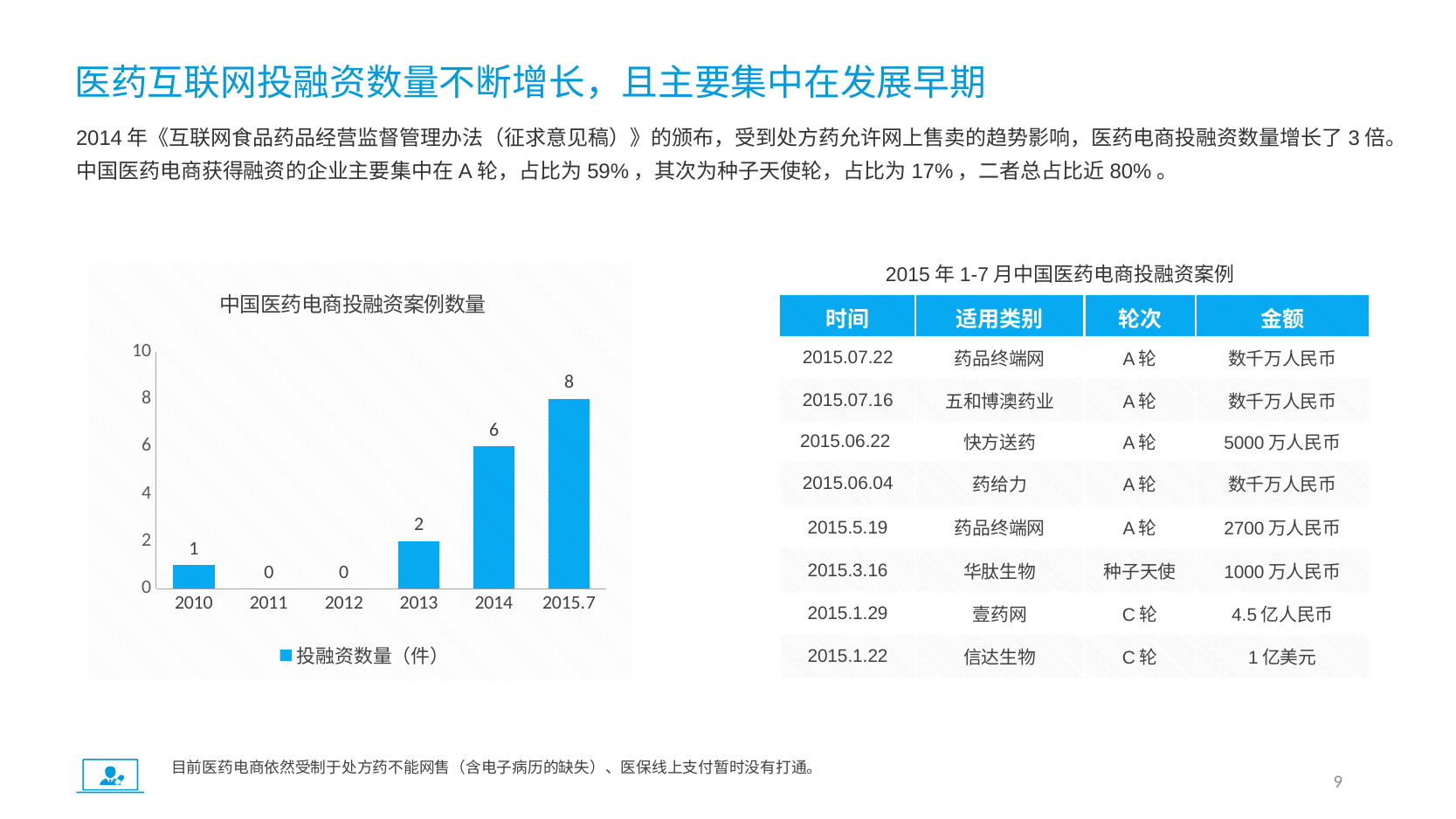

医药互联网投融资数量不断增长，且主要集中在发展早期
2014年《互联网食品药品经营监督管理办法（征求意见稿）》的颁布，受到处方药允许网上售卖的趋势影响，医药电商投融资数量增长了3倍。中国医药电商获得融资的企业主要集中在A轮，占比为59%，其次为种子天使轮，占比为17%，二者总占比近80%。
2015年1-7月中国医药电商投融资案例

### Chart: 中国医药电商投融资案例数量

| Category | 投融资数量（件） |
|---|---|
| 2010 | 1.0 |
| 2011 | 0.0 |
| 2012 | 0.0 |
| 2013 | 2.0 |
| 2014 | 6.0 |
| 2015.7 | 8.0 |
| 时间 | 适用类别 | 轮次 | 金额 |
| --- | --- | --- | --- |
| 2015.07.22 | 药品终端网 | A轮 | 数千万人民币 |
| 2015.07.16 | 五和博澳药业 | A轮 | 数千万人民币 |
| 2015.06.22 | 快方送药 | A轮 | 5000万人民币 |
| 2015.06.04 | 药给力 | A轮 | 数千万人民币 |
| 2015.5.19 | 药品终端网 | A轮 | 2700万人民币 |
| 2015.3.16 | 华肽生物 | 种子天使 | 1000万人民币 |
| 2015.1.29 | 壹药网 | C轮 | 4.5亿人民币 |
| 2015.1.22 | 信达生物 | C轮 | 1亿美元 |
目前医药电商依然受制于处方药不能网售（含电子病历的缺失）、医保线上支付暂时没有打通。
9